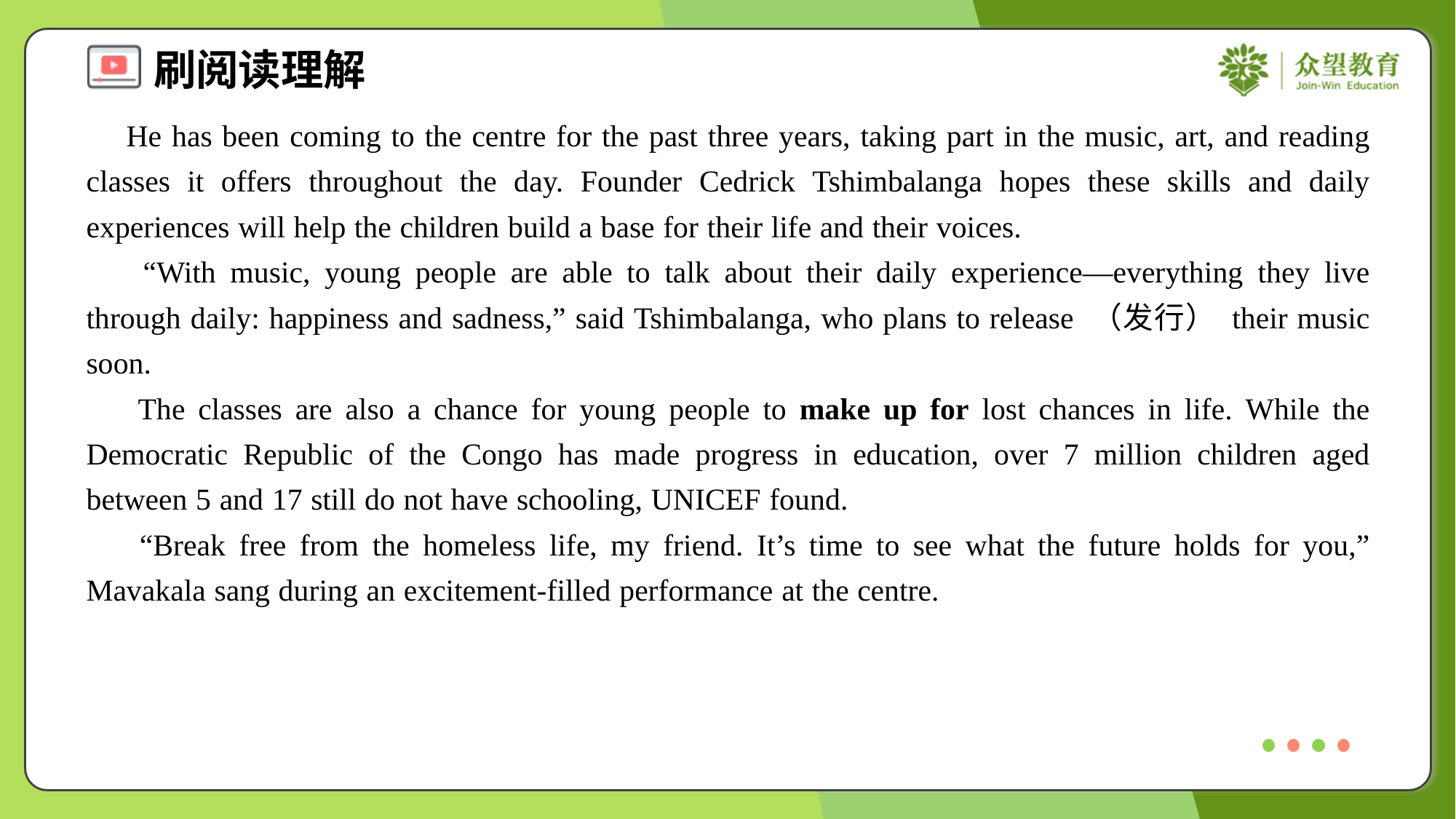

He has been coming to the centre for the past three years, taking part in the music, art, and reading classes it offers throughout the day. Founder Cedrick Tshimbalanga hopes these skills and daily experiences will help the children build a base for their life and their voices.
    “With music, young people are able to talk about their daily experience—everything they live through daily: happiness and sadness,” said Tshimbalanga, who plans to release （发行） their music soon.
    The classes are also a chance for young people to make up for lost chances in life. While the Democratic Republic of the Congo has made progress in education, over 7 million children aged between 5 and 17 still do not have schooling, UNICEF found.
    “Break free from the homeless life, my friend. It’s time to see what the future holds for you,” Mavakala sang during an excitement-filled performance at the centre.